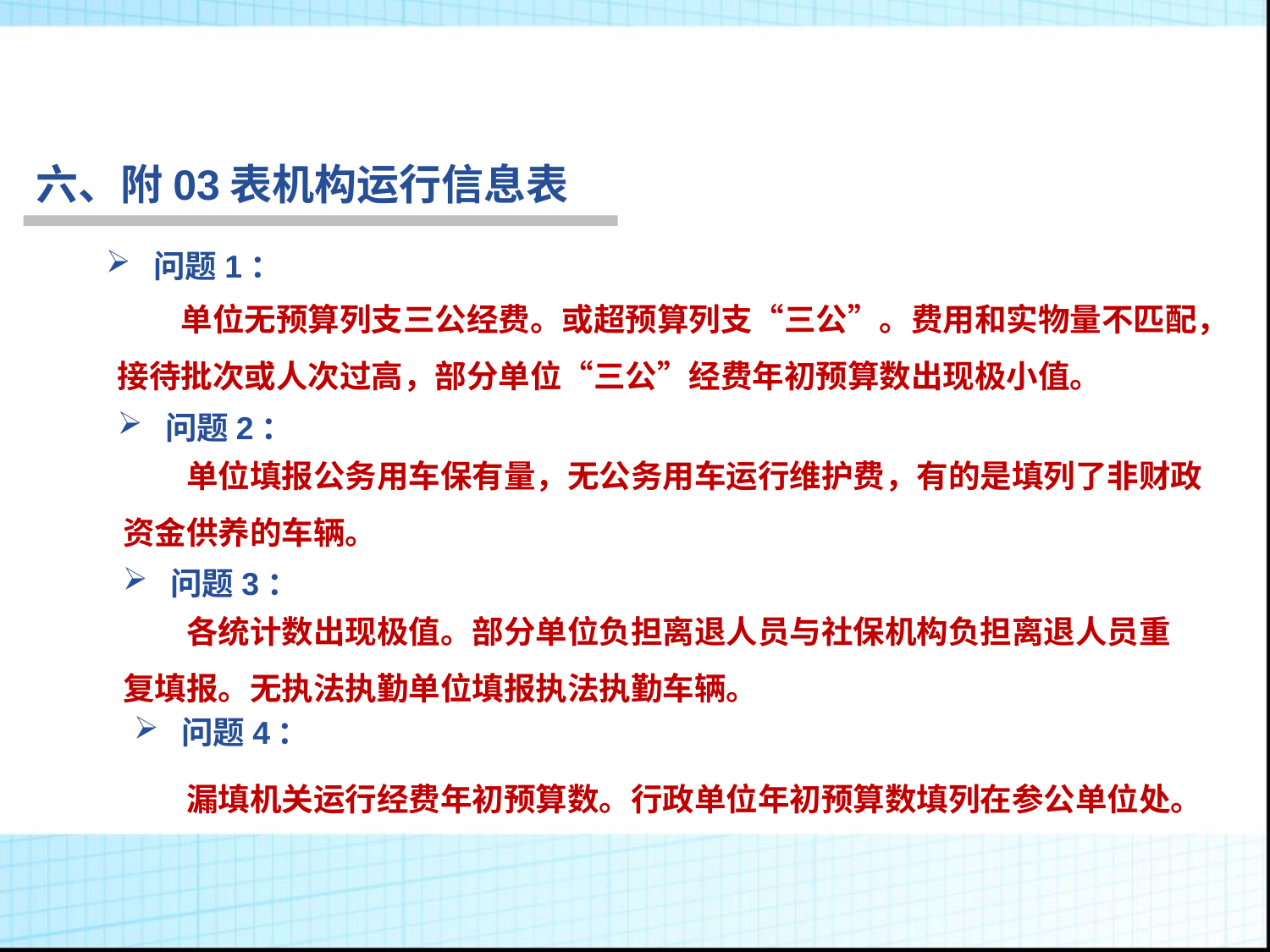

六、附03表机构运行信息表

问题1：
单位无预算列支三公经费。或超预算列支“三公”。费用和实物量不匹配，接待批次或人次过高，部分单位“三公”经费年初预算数出现极小值。
行为税
问题2：
单位填报公务用车保有量，无公务用车运行维护费，有的是填列了非财政资金供养的车辆。
行为税
问题3：
各统计数出现极值。部分单位负担离退人员与社保机构负担离退人员重复填报。无执法执勤单位填报执法执勤车辆。
问题4：
漏填机关运行经费年初预算数。行政单位年初预算数填列在参公单位处。